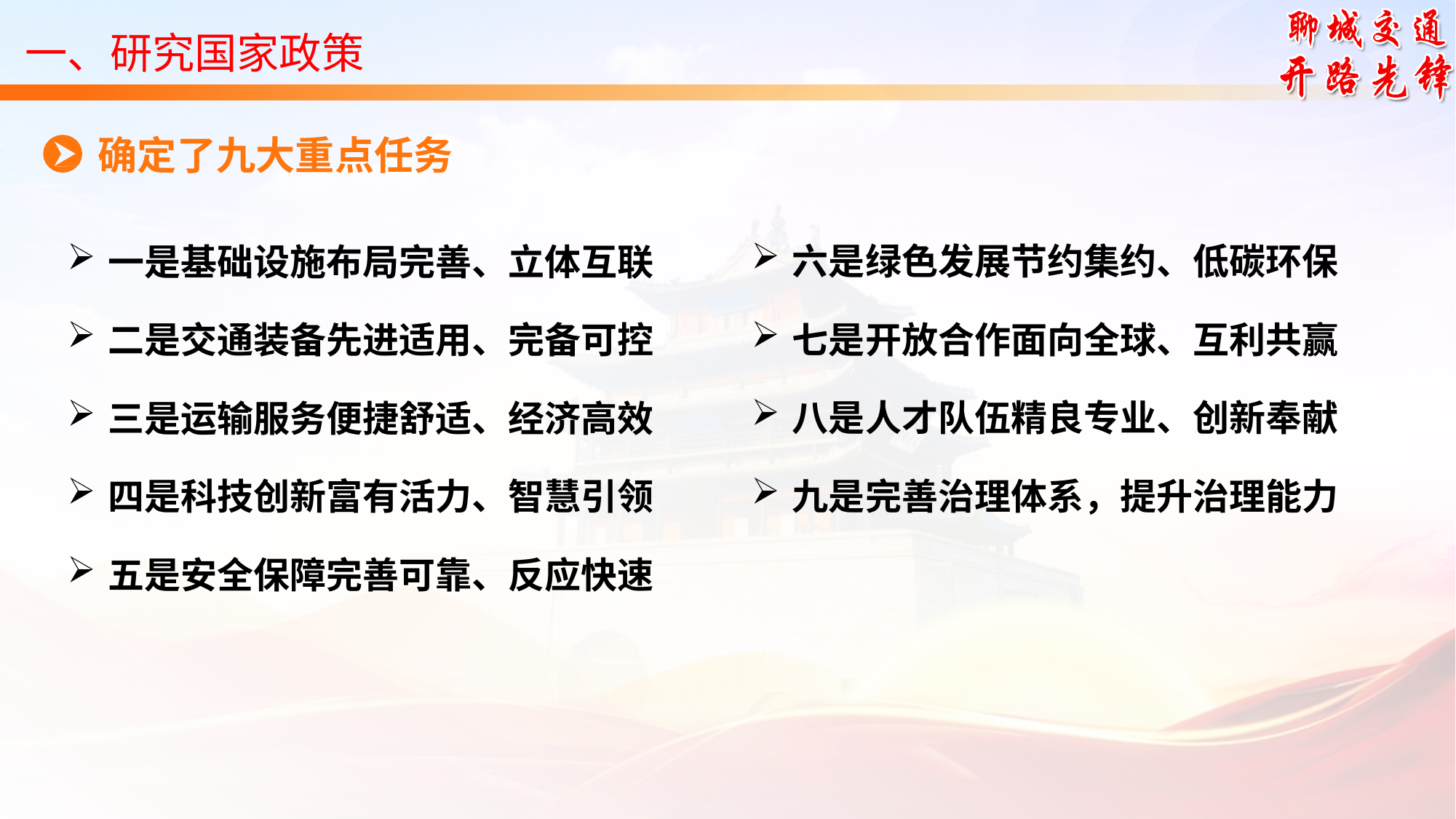

一、研究国家政策
确定了九大重点任务

六是绿色发展节约集约、低碳环保
七是开放合作面向全球、互利共赢
八是人才队伍精良专业、创新奉献
九是完善治理体系，提升治理能力
一是基础设施布局完善、立体互联
二是交通装备先进适用、完备可控
三是运输服务便捷舒适、经济高效
四是科技创新富有活力、智慧引领
五是安全保障完善可靠、反应快速